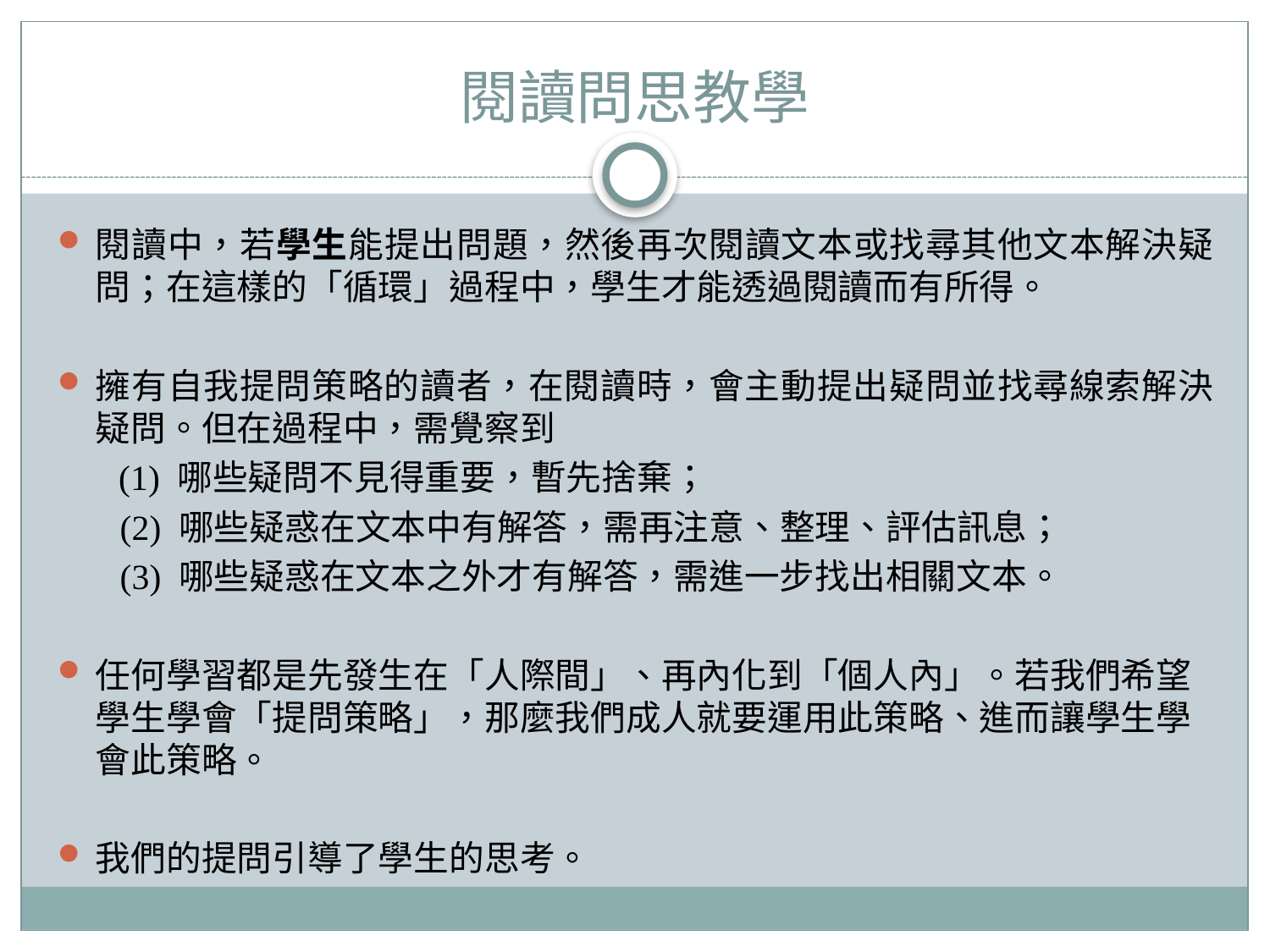

# 閱讀問思教學
閱讀中，若學生能提出問題，然後再次閱讀文本或找尋其他文本解決疑問；在這樣的「循環」過程中，學生才能透過閱讀而有所得。

擁有自我提問策略的讀者，在閱讀時，會主動提出疑問並找尋線索解決疑問。但在過程中，需覺察到
       (1) 哪些疑問不見得重要，暫先捨棄；
       (2) 哪些疑惑在文本中有解答，需再注意、整理、評估訊息；
       (3) 哪些疑惑在文本之外才有解答，需進一步找出相關文本。

任何學習都是先發生在「人際間」、再內化到「個人內」。若我們希望學生學會「提問策略」，那麼我們成人就要運用此策略、進而讓學生學會此策略。

我們的提問引導了學生的思考。